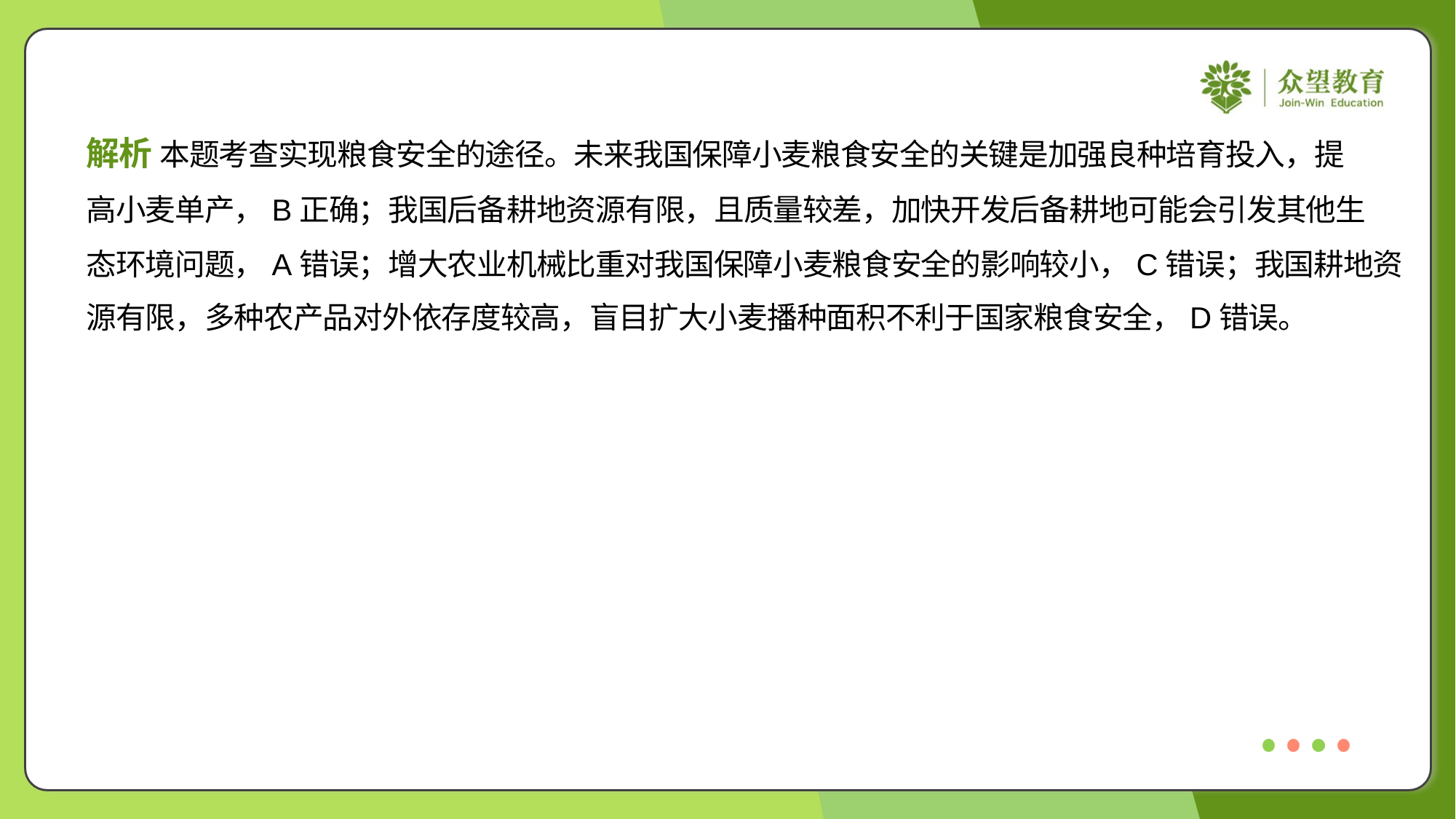

解析 本题考查实现粮食安全的途径。未来我国保障小麦粮食安全的关键是加强良种培育投入，提
高小麦单产，B正确；我国后备耕地资源有限，且质量较差，加快开发后备耕地可能会引发其他生
态环境问题，A错误；增大农业机械比重对我国保障小麦粮食安全的影响较小，C错误；我国耕地资
源有限，多种农产品对外依存度较高，盲目扩大小麦播种面积不利于国家粮食安全，D错误。